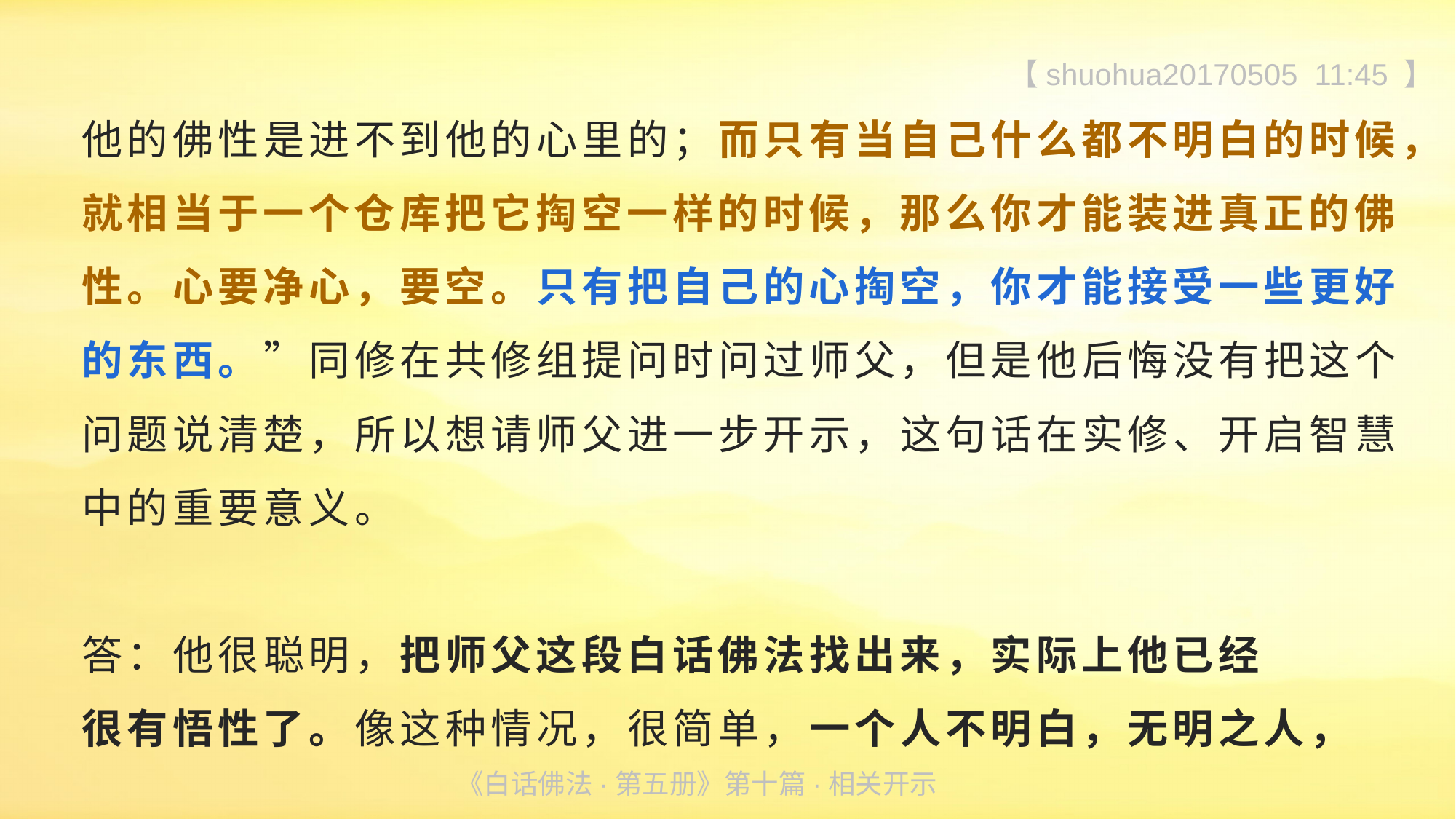

【shuohua20170505  11:45 】
他的佛性是进不到他的心里的；而只有当自己什么都不明白的时候，就相当于一个仓库把它掏空一样的时候，那么你才能装进真正的佛性。心要净心，要空。只有把自己的心掏空，你才能接受一些更好的东西。”同修在共修组提问时问过师父，但是他后悔没有把这个问题说清楚，所以想请师父进一步开示，这句话在实修、开启智慧中的重要意义。

答：他很聪明，把师父这段白话佛法找出来，实际上他已经
很有悟性了。像这种情况，很简单，一个人不明白，无明之人，
《白话佛法·第五册》第十篇·相关开示